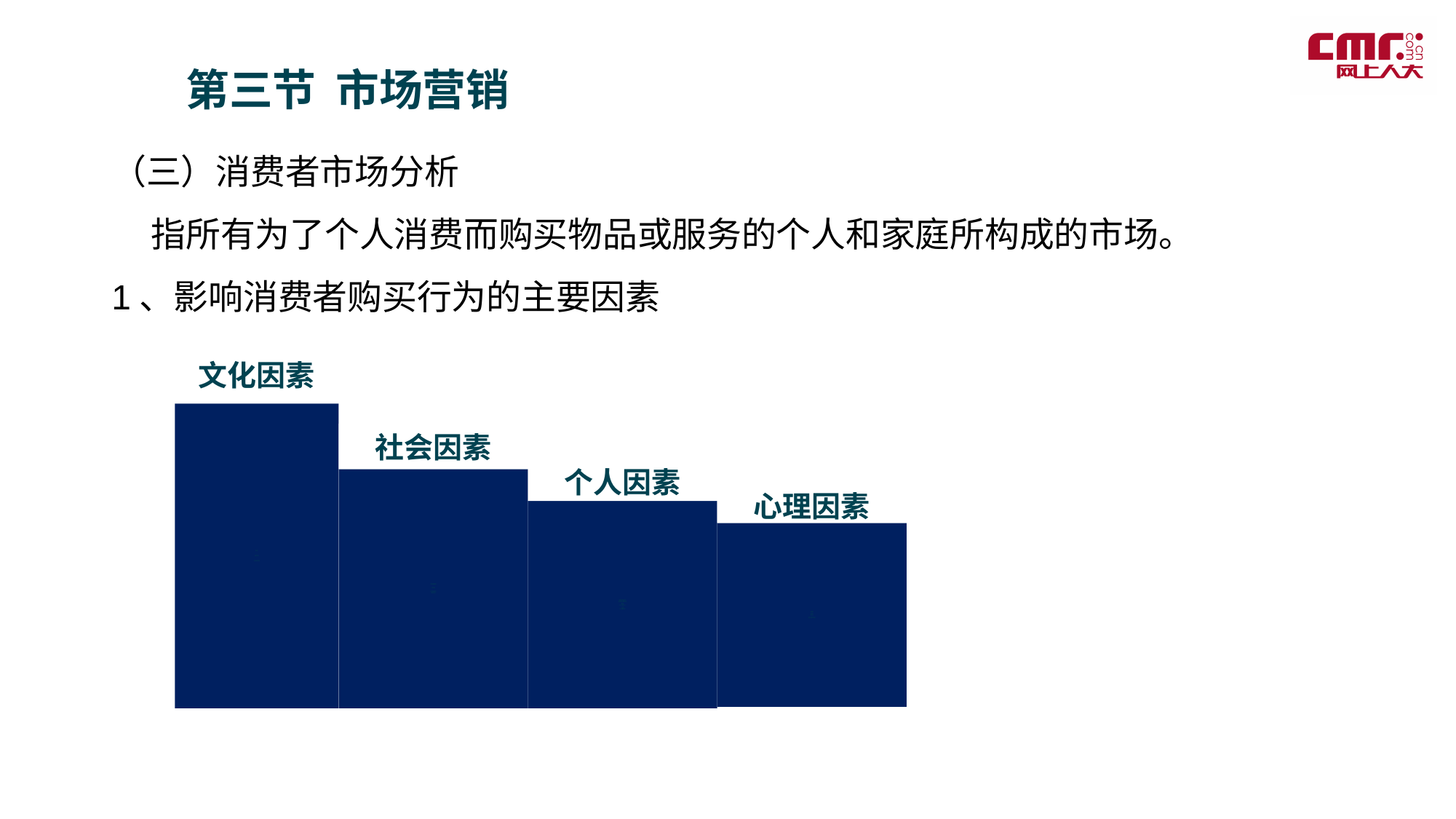

第三节  市场营销
（三）消费者市场分析
    指所有为了个人消费而购买物品或服务的个人和家庭所构成的市场。
1、影响消费者购买行为的主要因素

文化因素
文化

亚文化

社会阶层
社会因素
参照群体

家庭

社会角色
和地位
个人因素
年龄所处的
生命周期阶段
职业
经济状况
个性
自我概念
心理因素
动机
感觉
学习
信念和态度